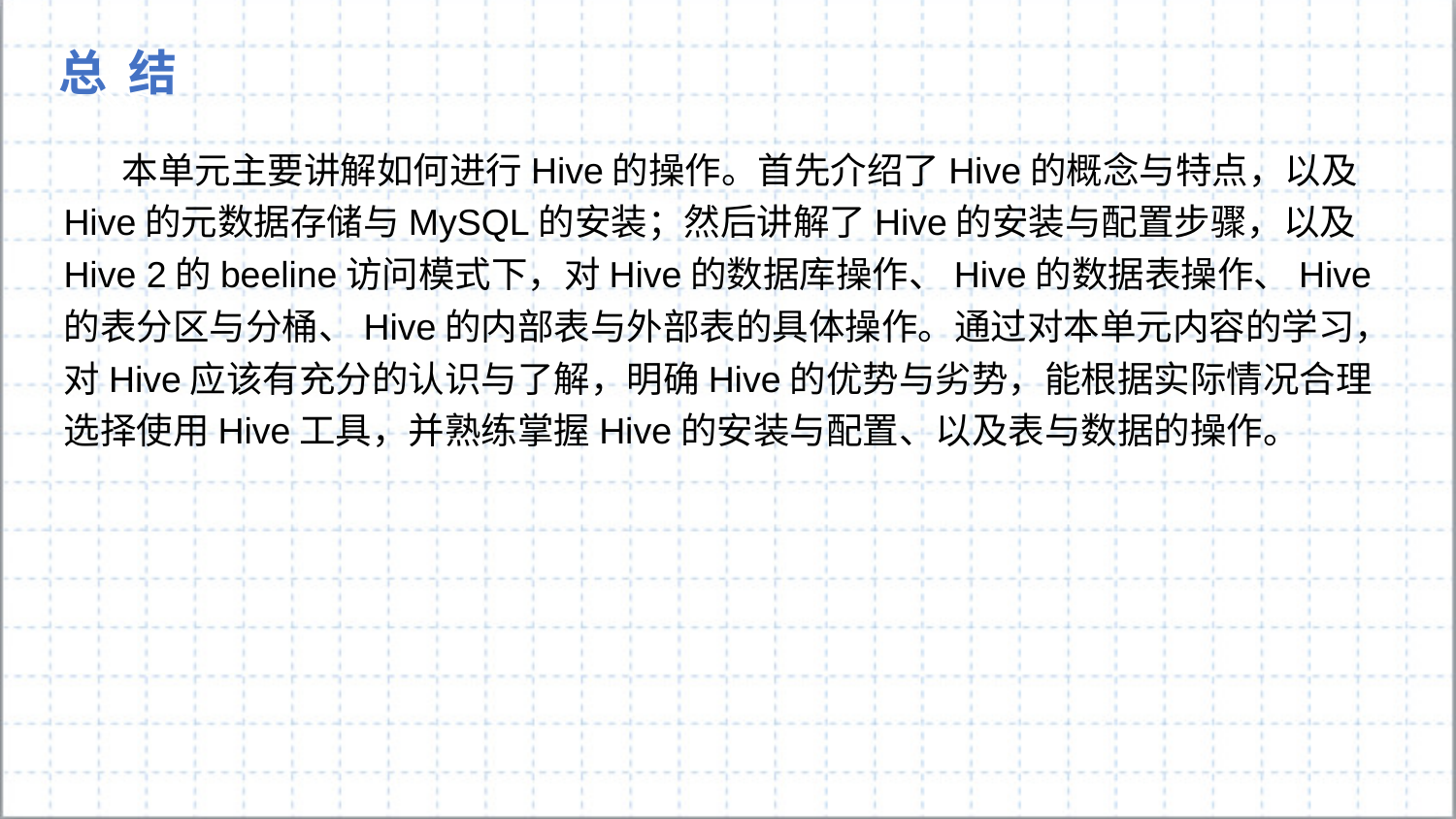

总  结
      本单元主要讲解如何进行Hive的操作。首先介绍了Hive的概念与特点，以及Hive的元数据存储与MySQL的安装；然后讲解了Hive的安装与配置步骤，以及Hive 2的beeline访问模式下，对Hive的数据库操作、Hive的数据表操作、Hive的表分区与分桶、Hive的内部表与外部表的具体操作。通过对本单元内容的学习，对Hive应该有充分的认识与了解，明确Hive的优势与劣势，能根据实际情况合理选择使用Hive工具，并熟练掌握Hive的安装与配置、以及表与数据的操作。